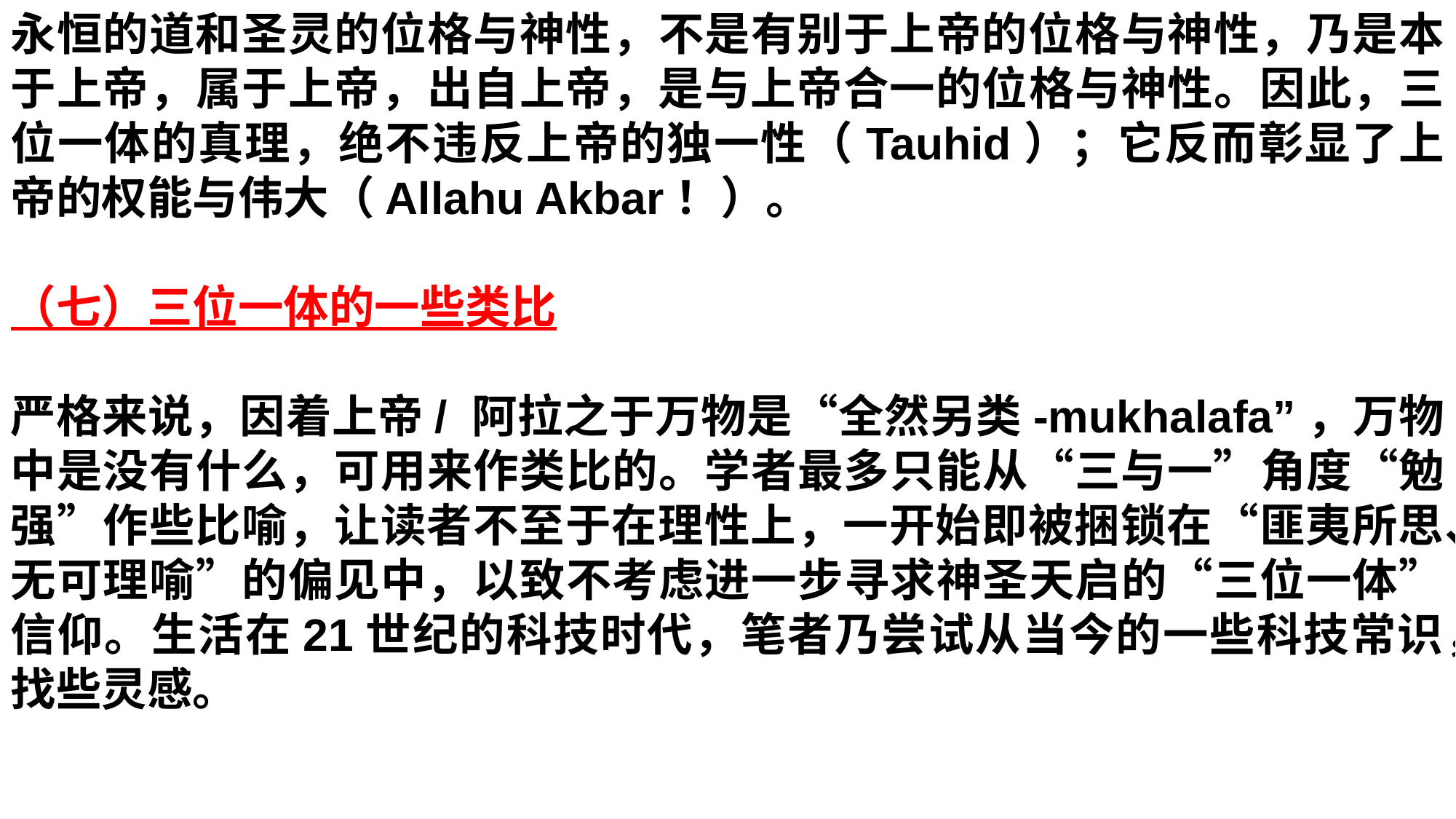

永恒的道和圣灵的位格与神性，不是有别于上帝的位格与神性，乃是本于上帝，属于上帝，出自上帝，是与上帝合一的位格与神性。因此，三位一体的真理，绝不违反上帝的独一性（Tauhid）；它反而彰显了上帝的权能与伟大（Allahu Akbar！）。

（七）三位一体的一些类比

严格来说，因着上帝/ 阿拉之于万物是“全然另类-mukhalafa”，万物中是没有什么，可用来作类比的。学者最多只能从“三与一”角度“勉强”作些比喻，让读者不至于在理性上，一开始即被捆锁在“匪夷所思、无可理喻”的偏见中，以致不考虑进一步寻求神圣天启的“三位一体”信仰。生活在21世纪的科技时代，笔者乃尝试从当今的一些科技常识，找些灵感。